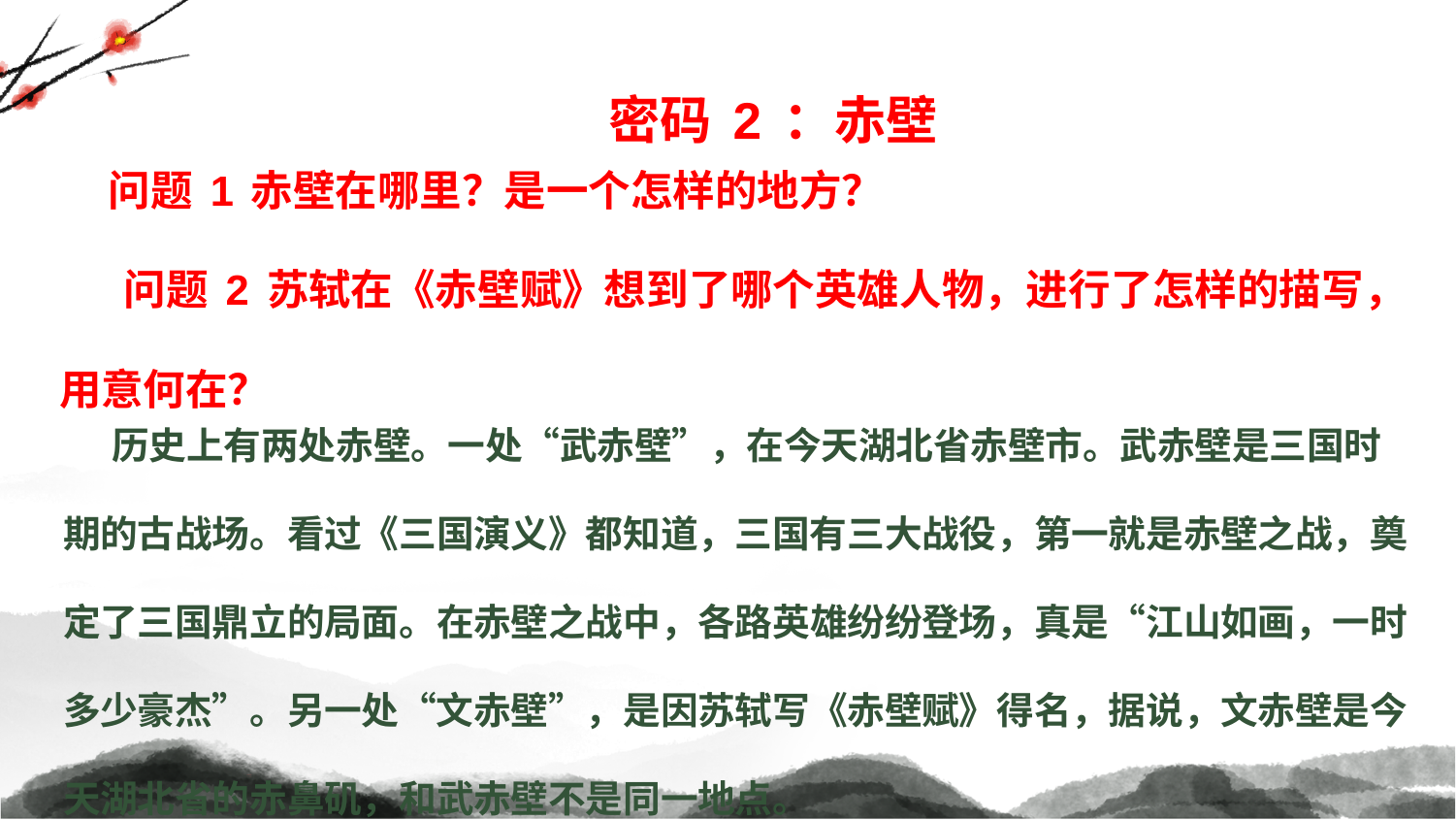

密码2：赤壁
       问题1赤壁在哪里？是一个怎样的地方？
     问题2苏轼在《赤壁赋》想到了哪个英雄人物，进行了怎样的描写，用意何在？
        历史上有两处赤壁。一处“武赤壁”，在今天湖北省赤壁市。武赤壁是三国时期的古战场。看过《三国演义》都知道，三国有三大战役，第一就是赤壁之战，奠定了三国鼎立的局面。在赤壁之战中，各路英雄纷纷登场，真是“江山如画，一时多少豪杰”。另一处“文赤壁”，是因苏轼写《赤壁赋》得名，据说，文赤壁是今天湖北省的赤鼻矶，和武赤壁不是同一地点。